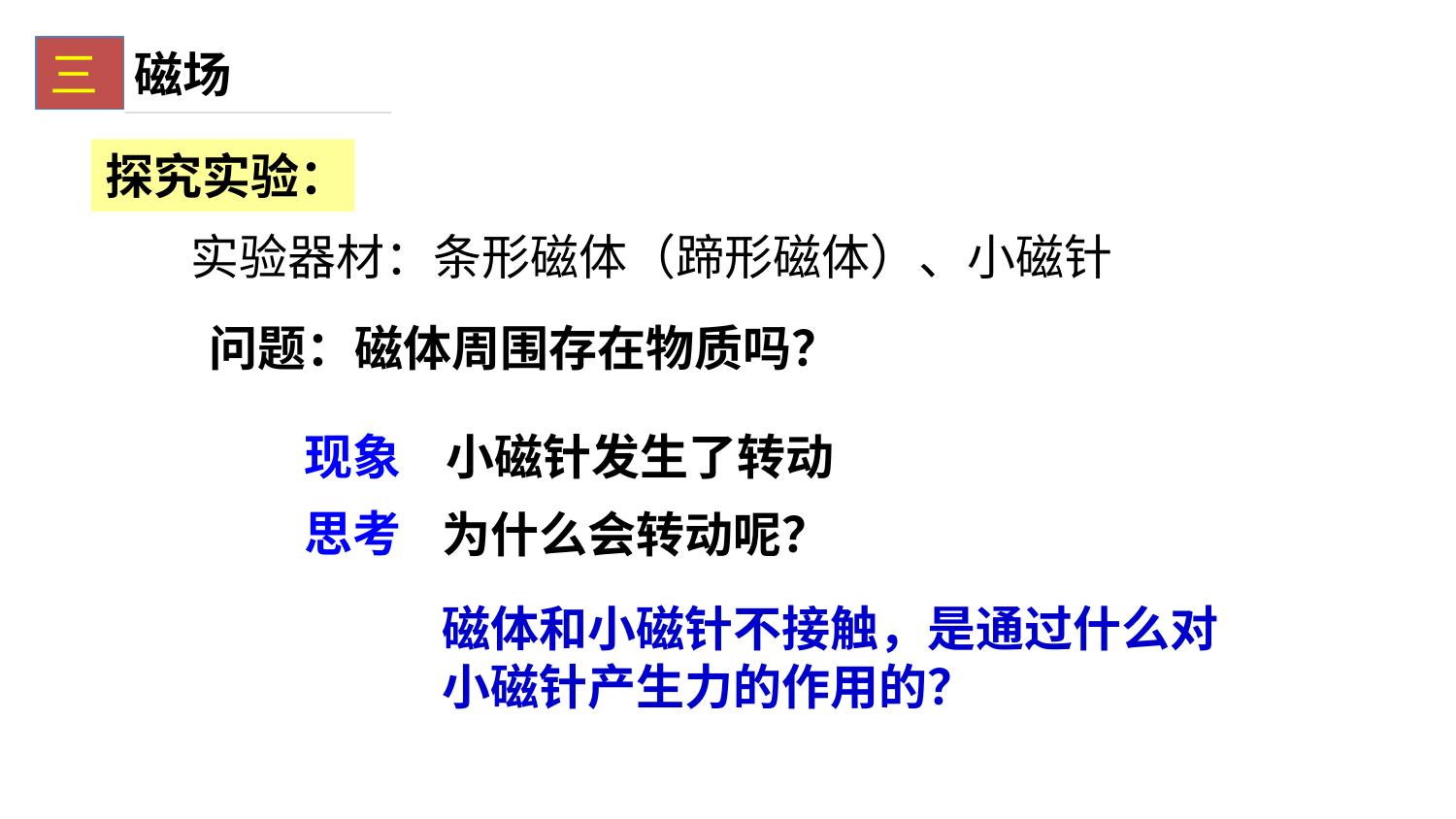

三
磁场
探究实验：
实验器材：条形磁体（蹄形磁体）、小磁针
问题：磁体周围存在物质吗？
现象
小磁针发生了转动
思考
为什么会转动呢？
磁体和小磁针不接触，是通过什么对小磁针产生力的作用的？